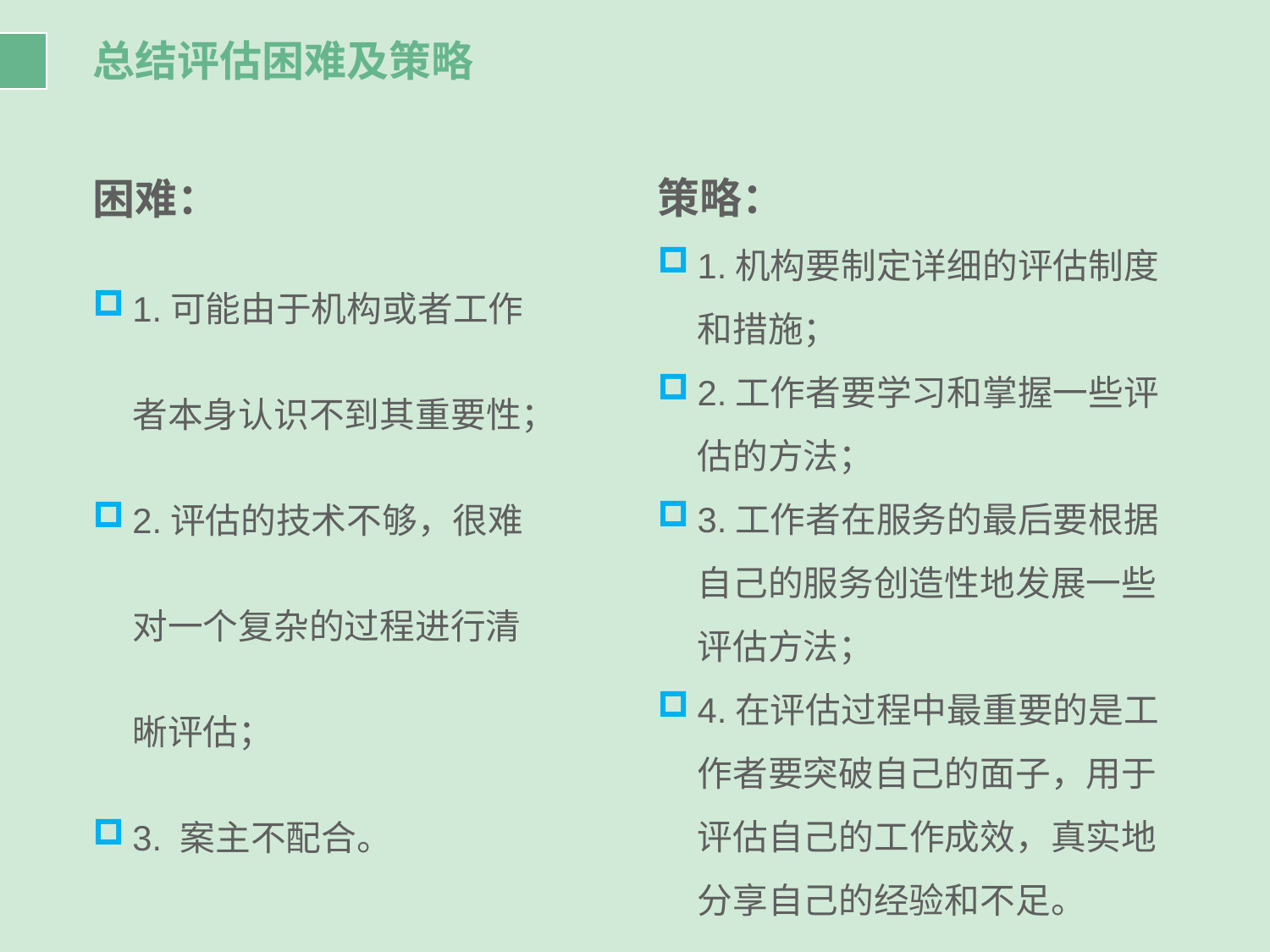

总结评估困难及策略

策略：
1.机构要制定详细的评估制度和措施；
2.工作者要学习和掌握一些评估的方法；
3.工作者在服务的最后要根据自己的服务创造性地发展一些评估方法；
4.在评估过程中最重要的是工作者要突破自己的面子，用于评估自己的工作成效，真实地分享自己的经验和不足。

困难：
1.可能由于机构或者工作者本身认识不到其重要性；
2.评估的技术不够，很难对一个复杂的过程进行清晰评估；
3. 案主不配合。